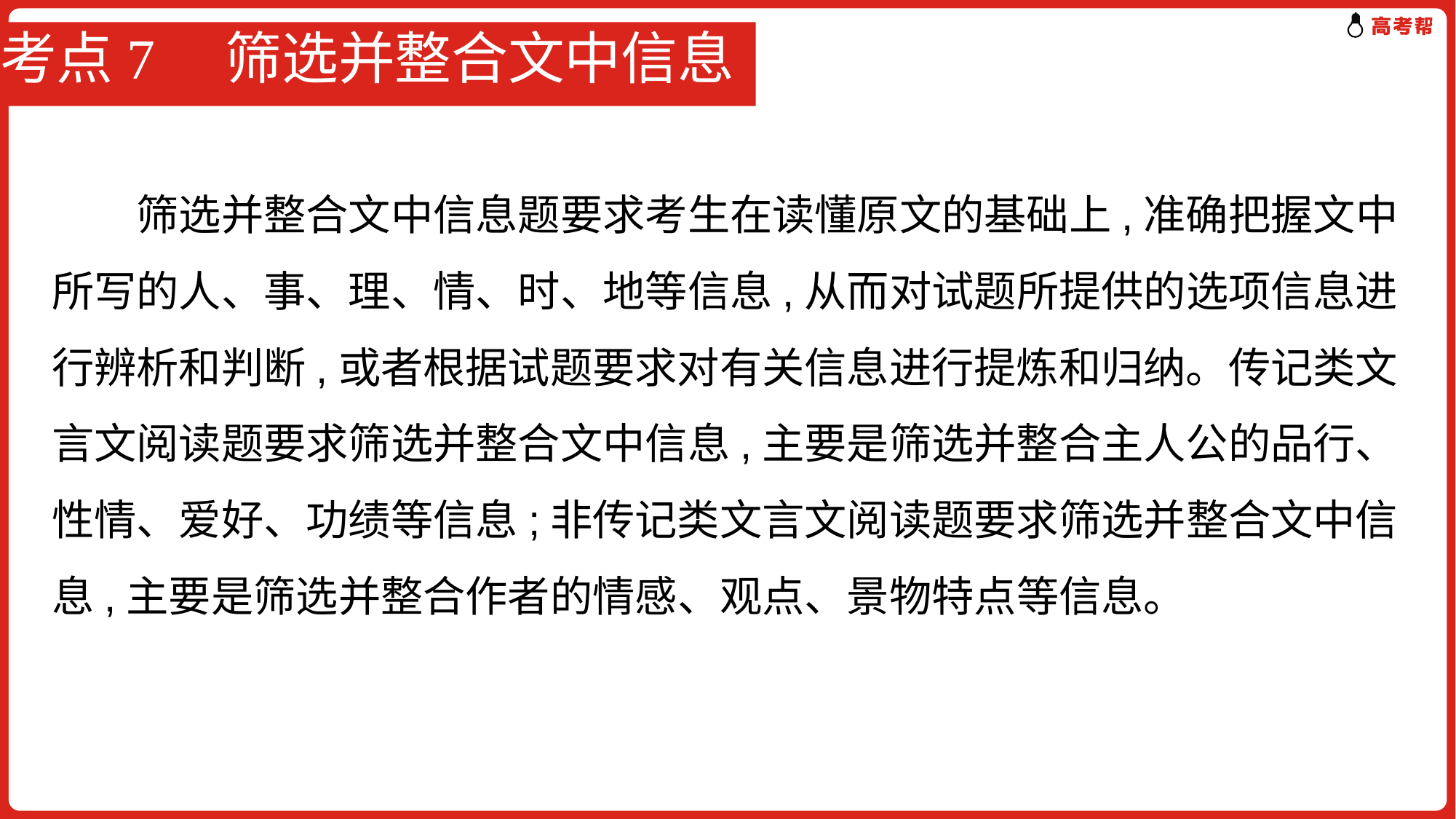

# 考点7　筛选并整合文中信息
　　筛选并整合文中信息题要求考生在读懂原文的基础上,准确把握文中所写的人、事、理、情、时、地等信息,从而对试题所提供的选项信息进行辨析和判断,或者根据试题要求对有关信息进行提炼和归纳。传记类文言文阅读题要求筛选并整合文中信息,主要是筛选并整合主人公的品行、性情、爱好、功绩等信息;非传记类文言文阅读题要求筛选并整合文中信息,主要是筛选并整合作者的情感、观点、景物特点等信息。